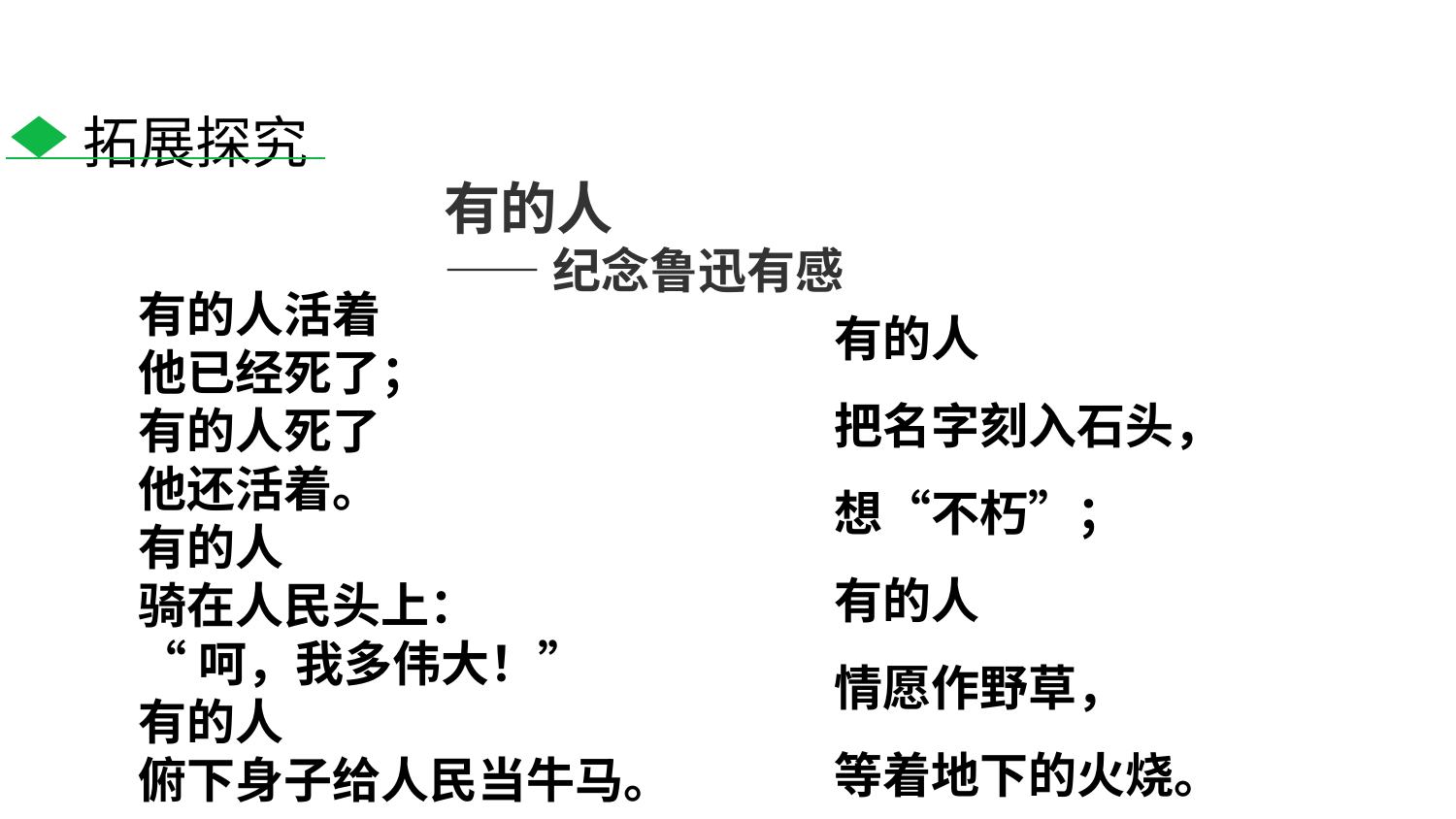

拓展探究

有的人
——纪念鲁迅有感
有的人
把名字刻入石头，
想“不朽”；
有的人
情愿作野草，
等着地下的火烧。
有的人活着
他已经死了；
有的人死了
他还活着。
有的人
骑在人民头上：
“呵，我多伟大！”
有的人
俯下身子给人民当牛马。